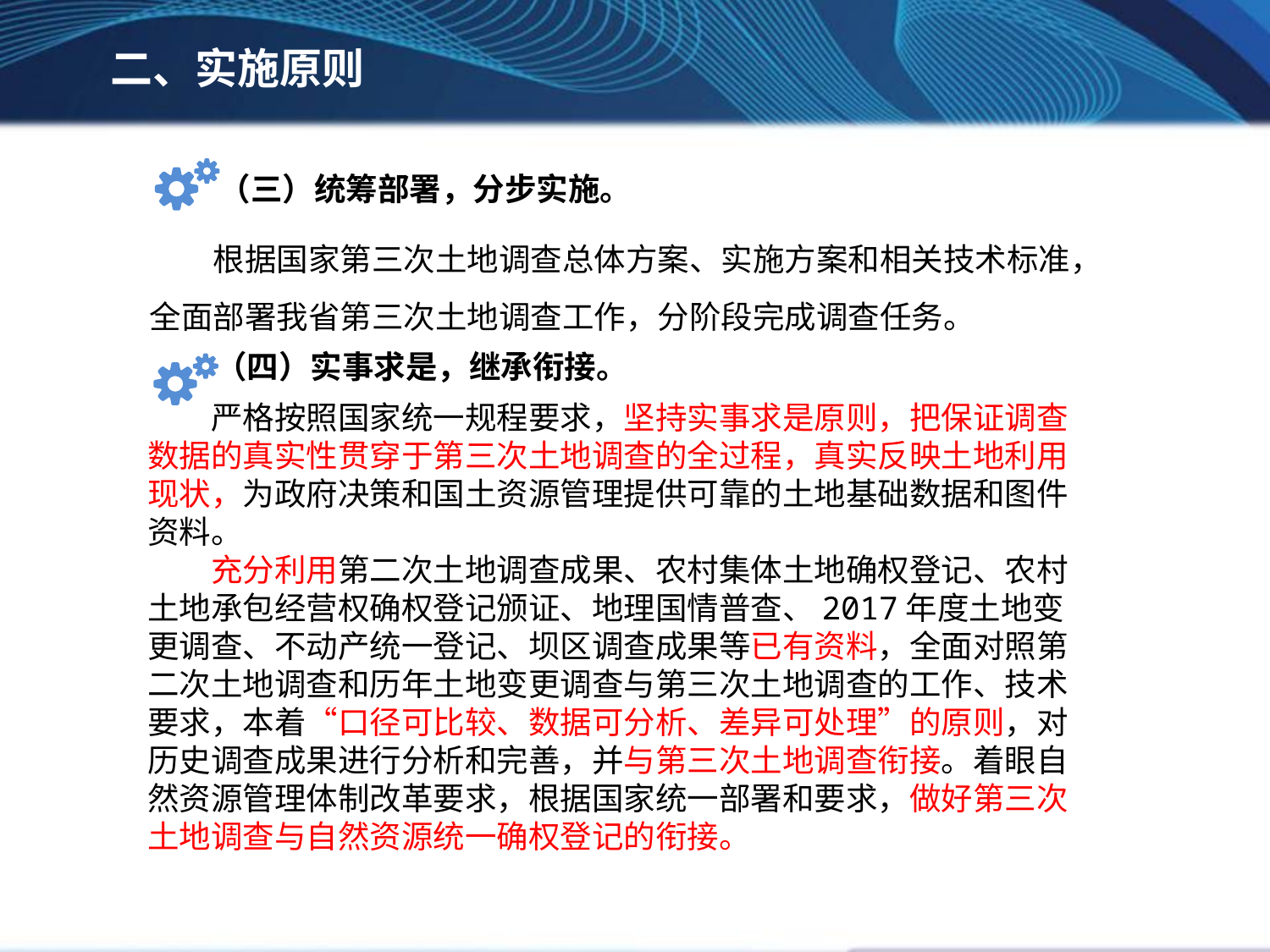

二、实施原则

（三）统筹部署，分步实施。
根据国家第三次土地调查总体方案、实施方案和相关技术标准，全面部署我省第三次土地调查工作，分阶段完成调查任务。
（四）实事求是，继承衔接。

严格按照国家统一规程要求，坚持实事求是原则，把保证调查数据的真实性贯穿于第三次土地调查的全过程，真实反映土地利用现状，为政府决策和国土资源管理提供可靠的土地基础数据和图件资料。
充分利用第二次土地调查成果、农村集体土地确权登记、农村土地承包经营权确权登记颁证、地理国情普查、2017年度土地变更调查、不动产统一登记、坝区调查成果等已有资料，全面对照第二次土地调查和历年土地变更调查与第三次土地调查的工作、技术要求，本着“口径可比较、数据可分析、差异可处理”的原则，对历史调查成果进行分析和完善，并与第三次土地调查衔接。着眼自然资源管理体制改革要求，根据国家统一部署和要求，做好第三次土地调查与自然资源统一确权登记的衔接。